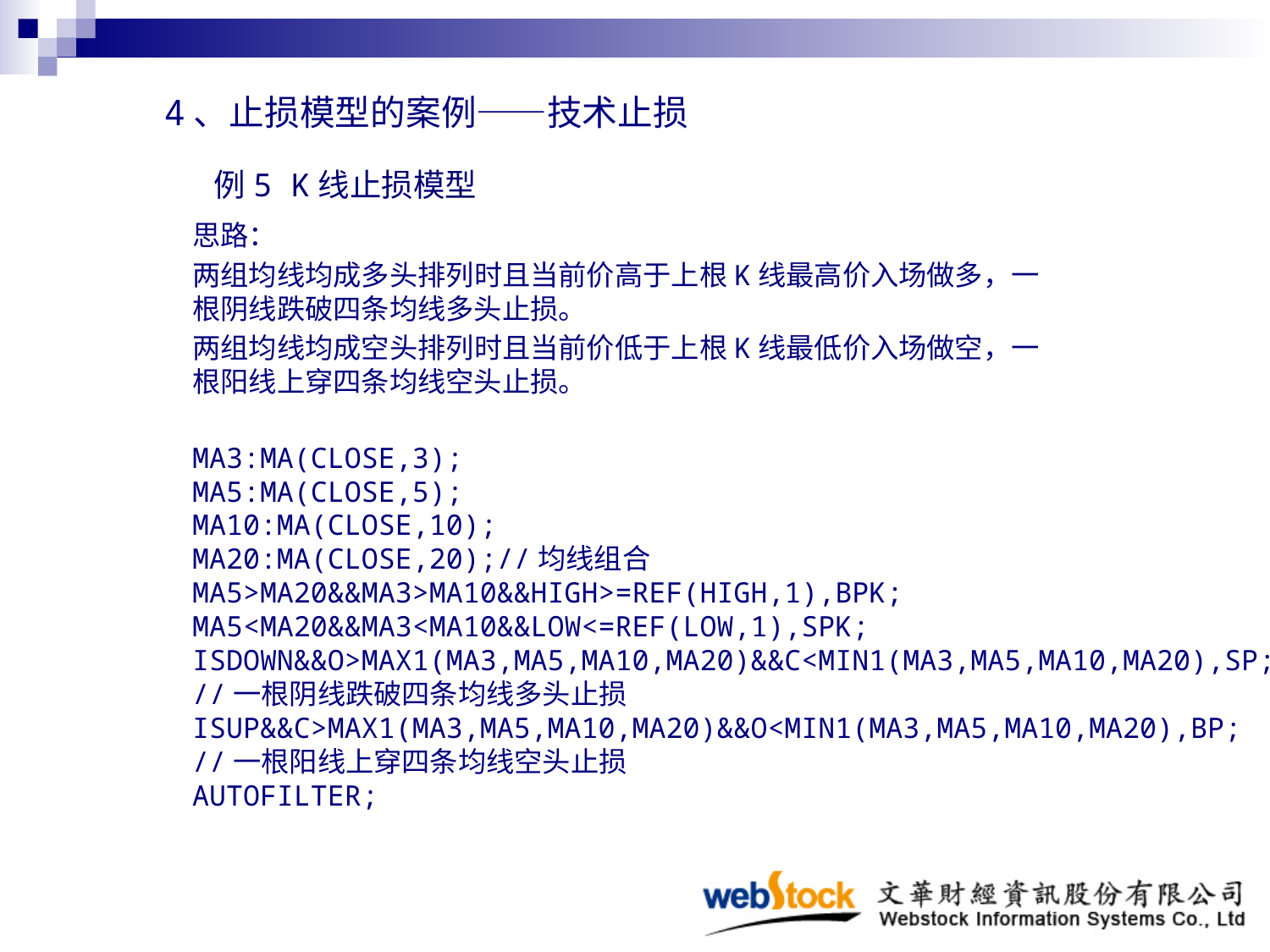

4、止损模型的案例——技术止损
例5 K线止损模型
思路：
两组均线均成多头排列时且当前价高于上根K线最高价入场做多，一根阴线跌破四条均线多头止损。
两组均线均成空头排列时且当前价低于上根K线最低价入场做空，一根阳线上穿四条均线空头止损。

MA3:MA(CLOSE,3);
MA5:MA(CLOSE,5);
MA10:MA(CLOSE,10);
MA20:MA(CLOSE,20);//均线组合
MA5>MA20&&MA3>MA10&&HIGH>=REF(HIGH,1),BPK;
MA5<MA20&&MA3<MA10&&LOW<=REF(LOW,1),SPK;
ISDOWN&&O>MAX1(MA3,MA5,MA10,MA20)&&C<MIN1(MA3,MA5,MA10,MA20),SP;
//一根阴线跌破四条均线多头止损
ISUP&&C>MAX1(MA3,MA5,MA10,MA20)&&O<MIN1(MA3,MA5,MA10,MA20),BP;
//一根阳线上穿四条均线空头止损
AUTOFILTER;